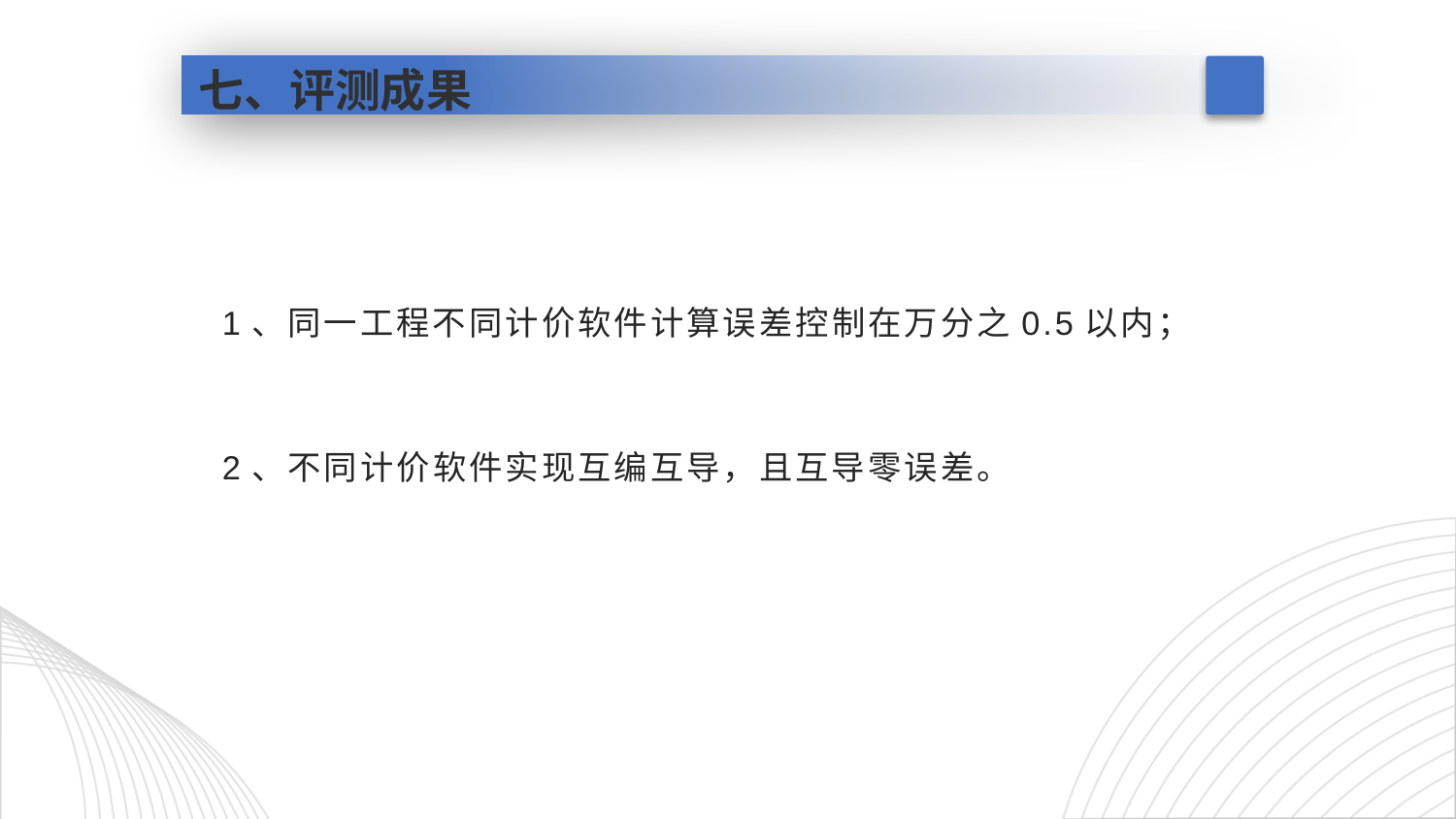

# 七、评测成果

1、同一工程不同计价软件计算误差控制在万分之0.5以内；

2、不同计价软件实现互编互导，且互导零误差。